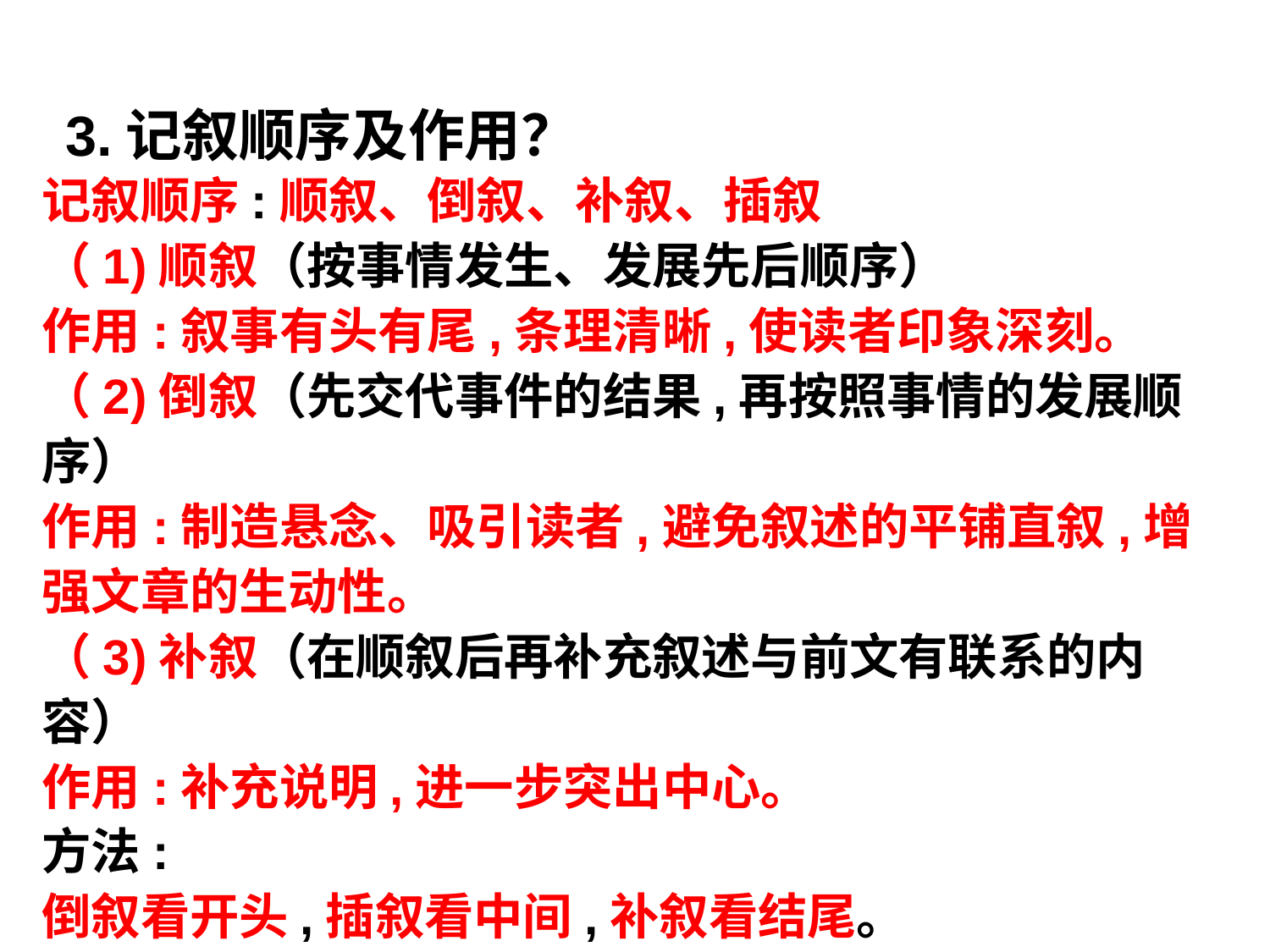

3.记叙顺序及作用？
记叙顺序:顺叙、倒叙、补叙、插叙
（1)顺叙（按事情发生、发展先后顺序）
作用:叙事有头有尾,条理清晰,使读者印象深刻。
（2)倒叙（先交代事件的结果,再按照事情的发展顺序）
作用:制造悬念、吸引读者,避免叙述的平铺直叙,增强文章的生动性。
（3)补叙（在顺叙后再补充叙述与前文有联系的内容）
作用:补充说明,进一步突出中心。
方法:
倒叙看开头,插叙看中间,补叙看结尾。